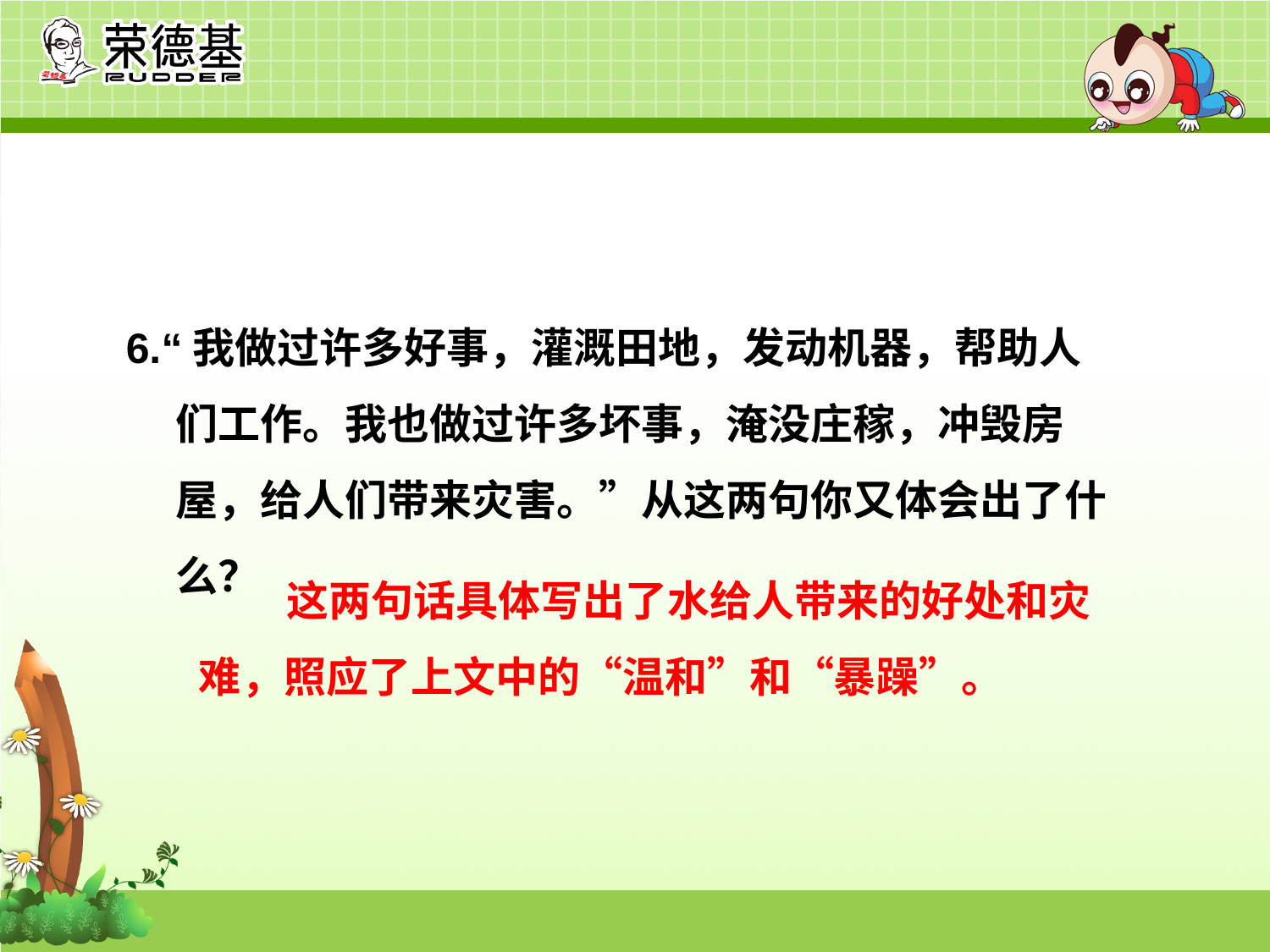

6.“我做过许多好事，灌溉田地，发动机器，帮助人们工作。我也做过许多坏事，淹没庄稼，冲毁房屋，给人们带来灾害。”从这两句你又体会出了什么？
这两句话具体写出了水给人带来的好处和灾难，照应了上文中的“温和”和“暴躁”。